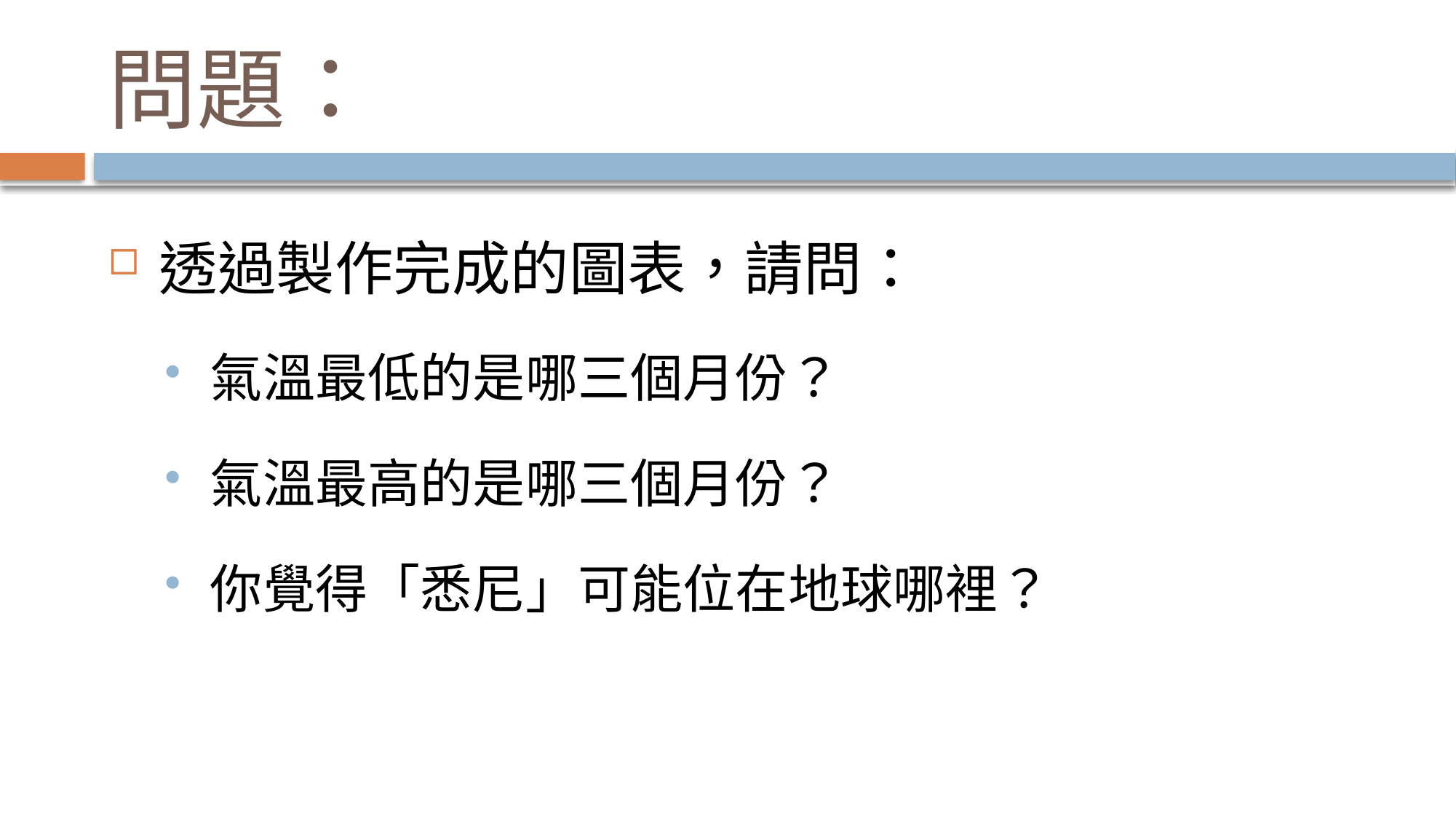

# 問題：
透過製作完成的圖表，請問：
氣溫最低的是哪三個月份？
氣溫最高的是哪三個月份？
你覺得「悉尼」可能位在地球哪裡？